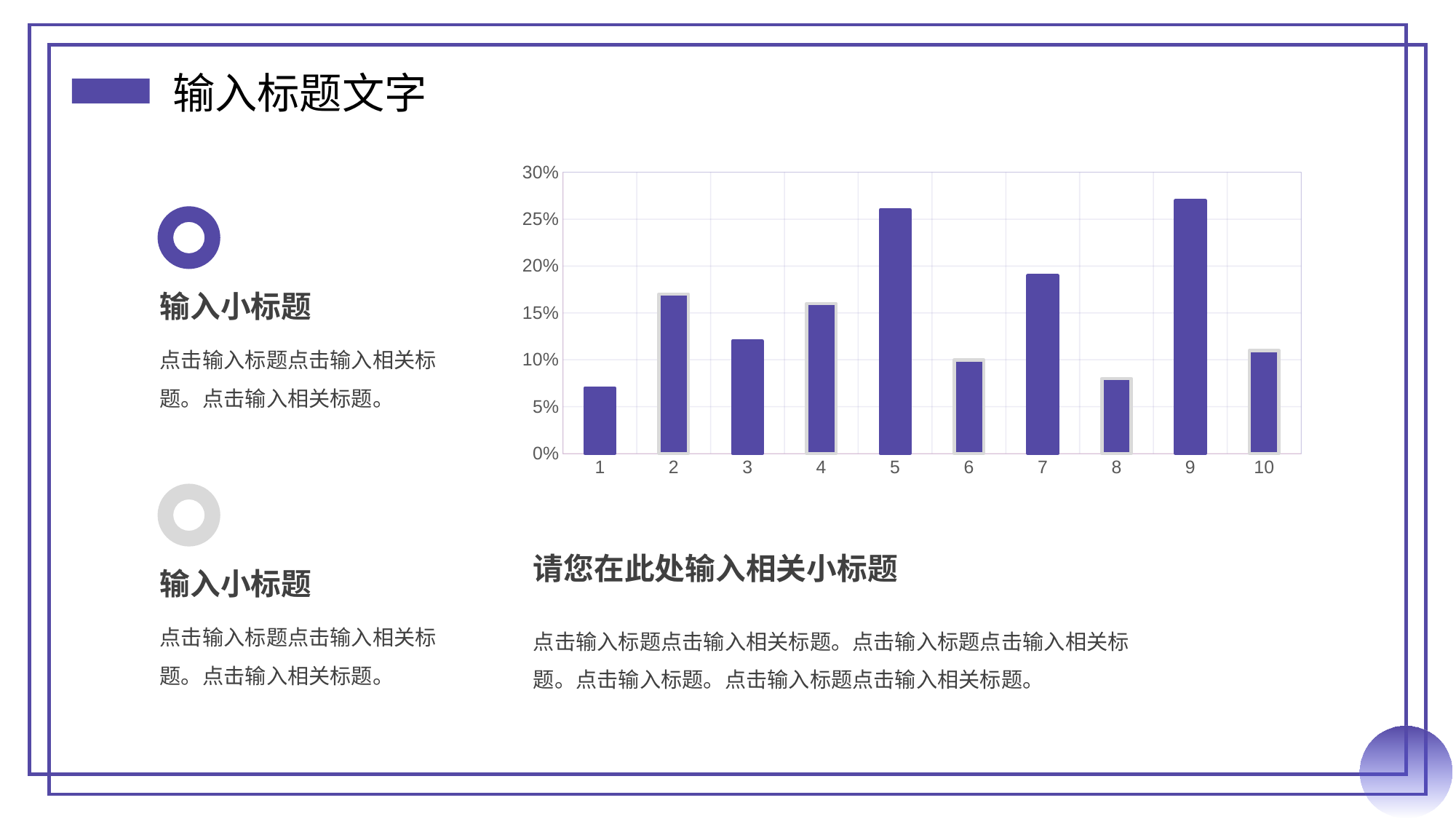

### Chart

| Category | text here |
|---|---|
| 1 | 0.07 |
| 2 | 0.17 |
| 3 | 0.12 |
| 4 | 0.16 |
| 5 | 0.26 |
| 6 | 0.1 |
| 7 | 0.19 |
| 8 | 0.08 |
| 9 | 0.27 |
| 10 | 0.11 |
输入小标题
点击输入标题点击输入相关标题。点击输入相关标题。

输入小标题
点击输入标题点击输入相关标题。点击输入相关标题。
请您在此处输入相关小标题
点击输入标题点击输入相关标题。点击输入标题点击输入相关标题。点击输入标题。点击输入标题点击输入相关标题。